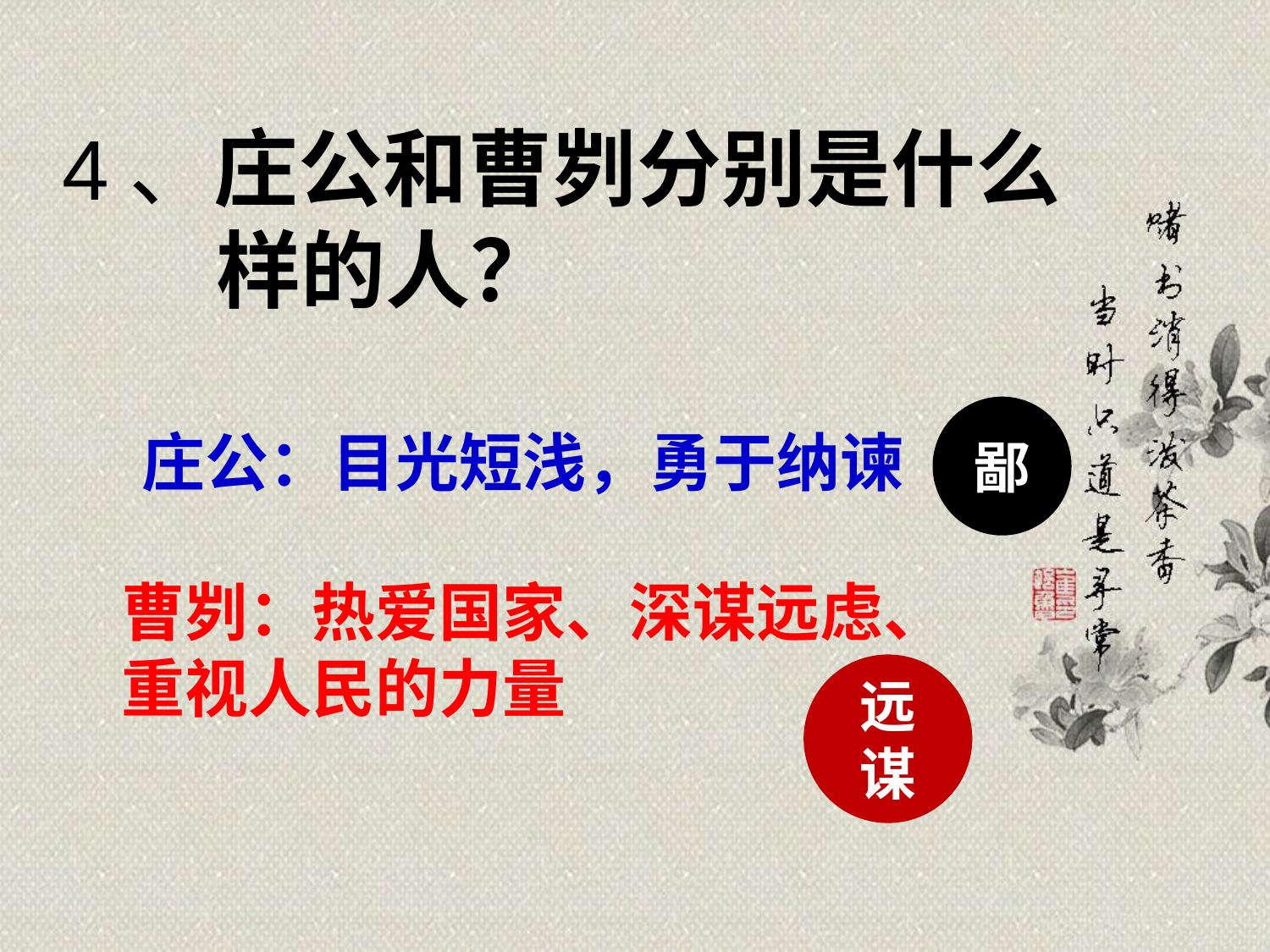

4、庄公和曹刿分别是什么            样的人？
鄙
庄公：目光短浅，勇于纳谏
曹刿：热爱国家、深谋远虑、重视人民的力量
远谋